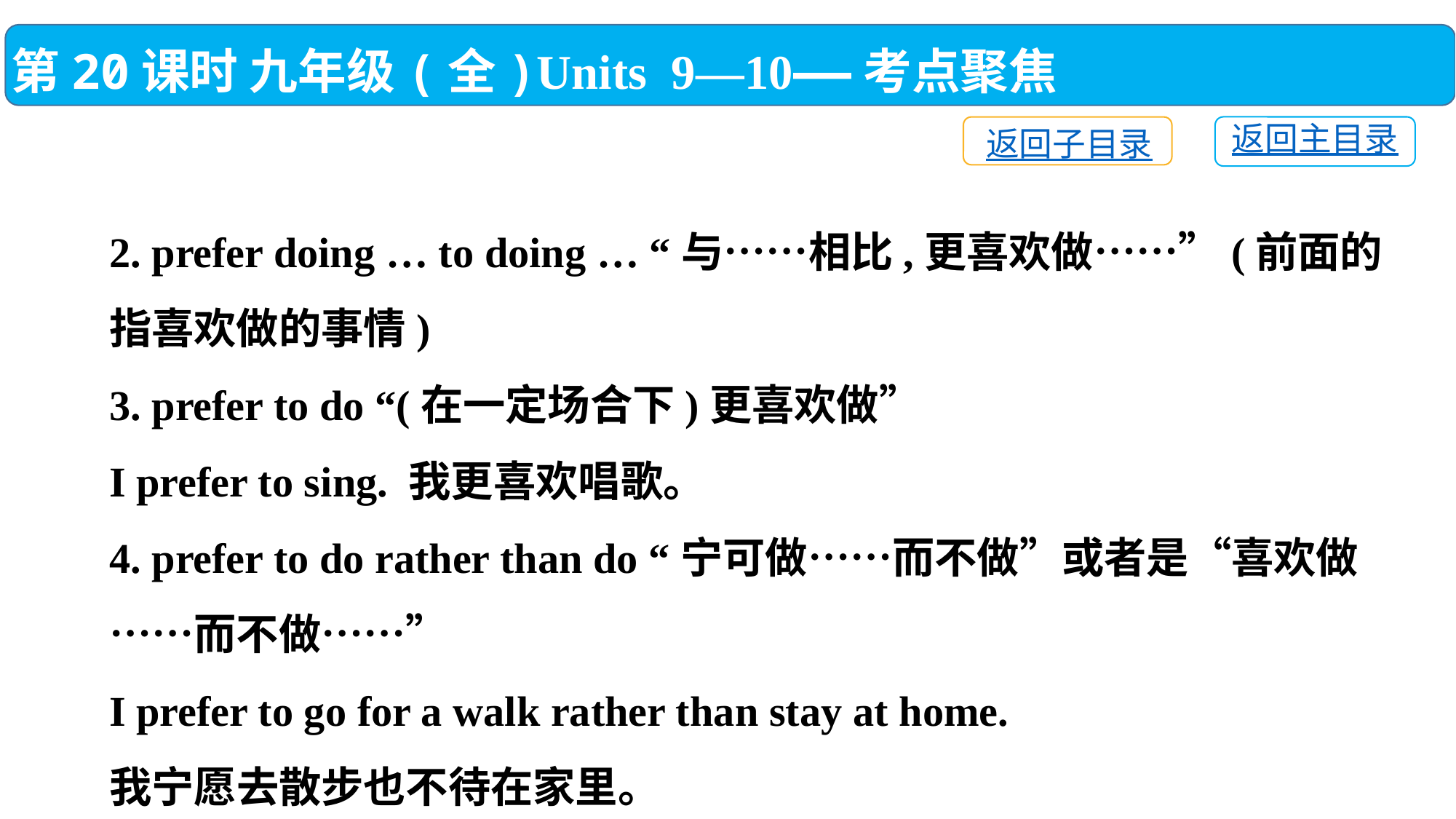

第20课时 九年级(全)Units  9—10——考点聚焦
返回主目录

返回子目录
2. prefer doing … to doing … “与……相比,更喜欢做……”(前面的指喜欢做的事情)
3. prefer to do “(在一定场合下)更喜欢做”
I prefer to sing. 我更喜欢唱歌。
4. prefer to do rather than do “宁可做……而不做”或者是“喜欢做……而不做……”
I prefer to go for a walk rather than stay at home.
我宁愿去散步也不待在家里。